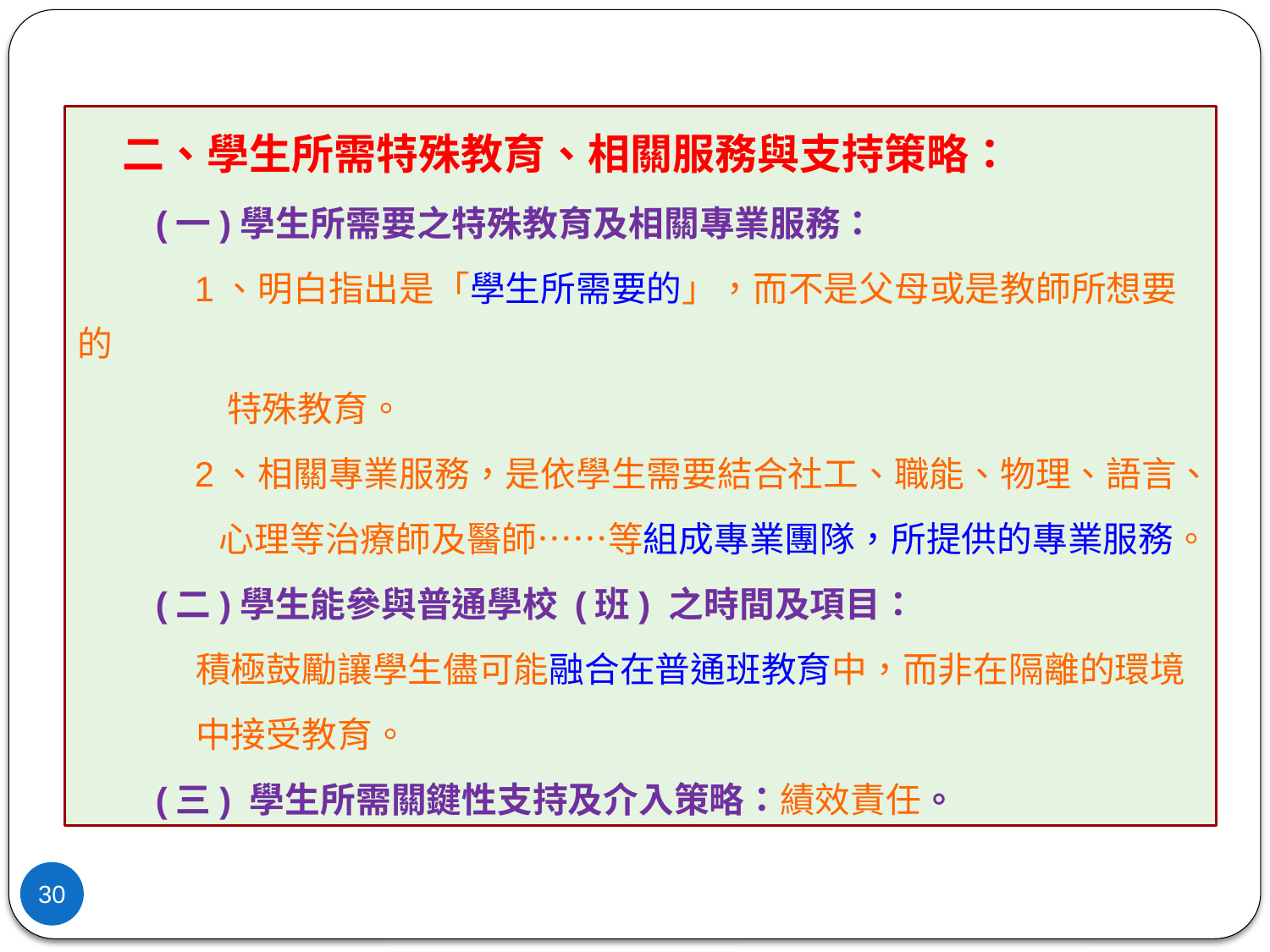

二、學生所需特殊教育、相關服務與支持策略：
        (一)學生所需要之特殊教育及相關專業服務：
            1、明白指出是「學生所需要的」，而不是父母或是教師所想要的
                  特殊教育。
            2、相關專業服務，是依學生需要結合社工、職能、物理、語言、
                 心理等治療師及醫師……等組成專業團隊，所提供的專業服務。
        (二)學生能參與普通學校 (班) 之時間及項目：
              積極鼓勵讓學生儘可能融合在普通班教育中，而非在隔離的環境
              中接受教育。
        (三) 學生所需關鍵性支持及介入策略：績效責任。

30